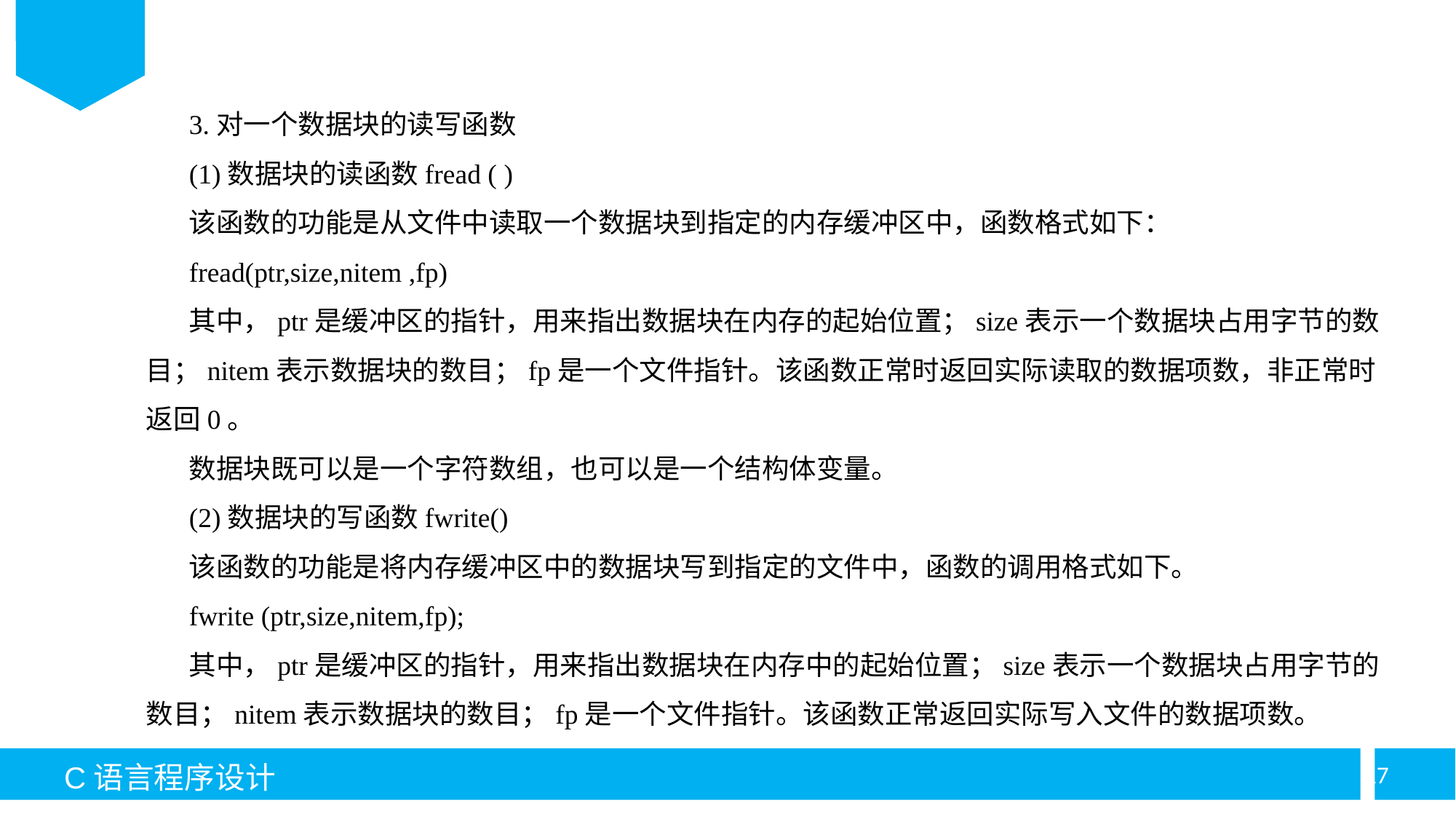

3.对一个数据块的读写函数
(1)数据块的读函数fread ( )
该函数的功能是从文件中读取一个数据块到指定的内存缓冲区中，函数格式如下：
fread(ptr,size,nitem ,fp)
其中，ptr是缓冲区的指针，用来指出数据块在内存的起始位置；size表示一个数据块占用字节的数目；nitem表示数据块的数目；fp是一个文件指针。该函数正常时返回实际读取的数据项数，非正常时返回0。
数据块既可以是一个字符数组，也可以是一个结构体变量。
(2)数据块的写函数fwrite()
该函数的功能是将内存缓冲区中的数据块写到指定的文件中，函数的调用格式如下。
fwrite (ptr,size,nitem,fp);
其中，ptr是缓冲区的指针，用来指出数据块在内存中的起始位置；size表示一个数据块占用字节的数目；nitem表示数据块的数目；fp是一个文件指针。该函数正常返回实际写入文件的数据项数。